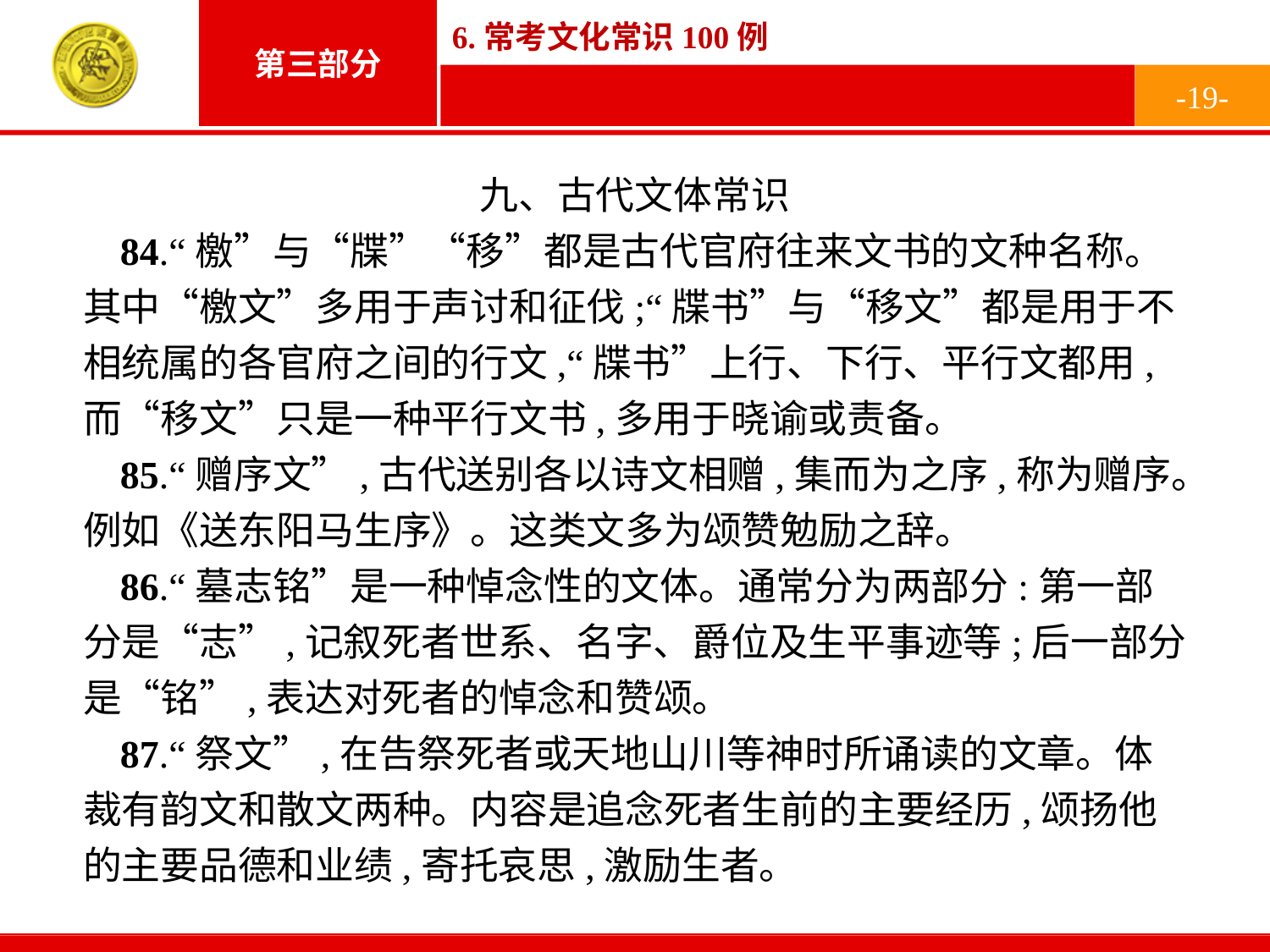

-19-
九、古代文体常识
84.“檄”与“牒”“移”都是古代官府往来文书的文种名称。其中“檄文”多用于声讨和征伐;“牒书”与“移文”都是用于不相统属的各官府之间的行文,“牒书”上行、下行、平行文都用,而“移文”只是一种平行文书,多用于晓谕或责备。
85.“赠序文”,古代送别各以诗文相赠,集而为之序,称为赠序。例如《送东阳马生序》。这类文多为颂赞勉励之辞。
86.“墓志铭”是一种悼念性的文体。通常分为两部分:第一部分是“志”,记叙死者世系、名字、爵位及生平事迹等;后一部分是“铭”,表达对死者的悼念和赞颂。
87.“祭文”,在告祭死者或天地山川等神时所诵读的文章。体裁有韵文和散文两种。内容是追念死者生前的主要经历,颂扬他的主要品德和业绩,寄托哀思,激励生者。